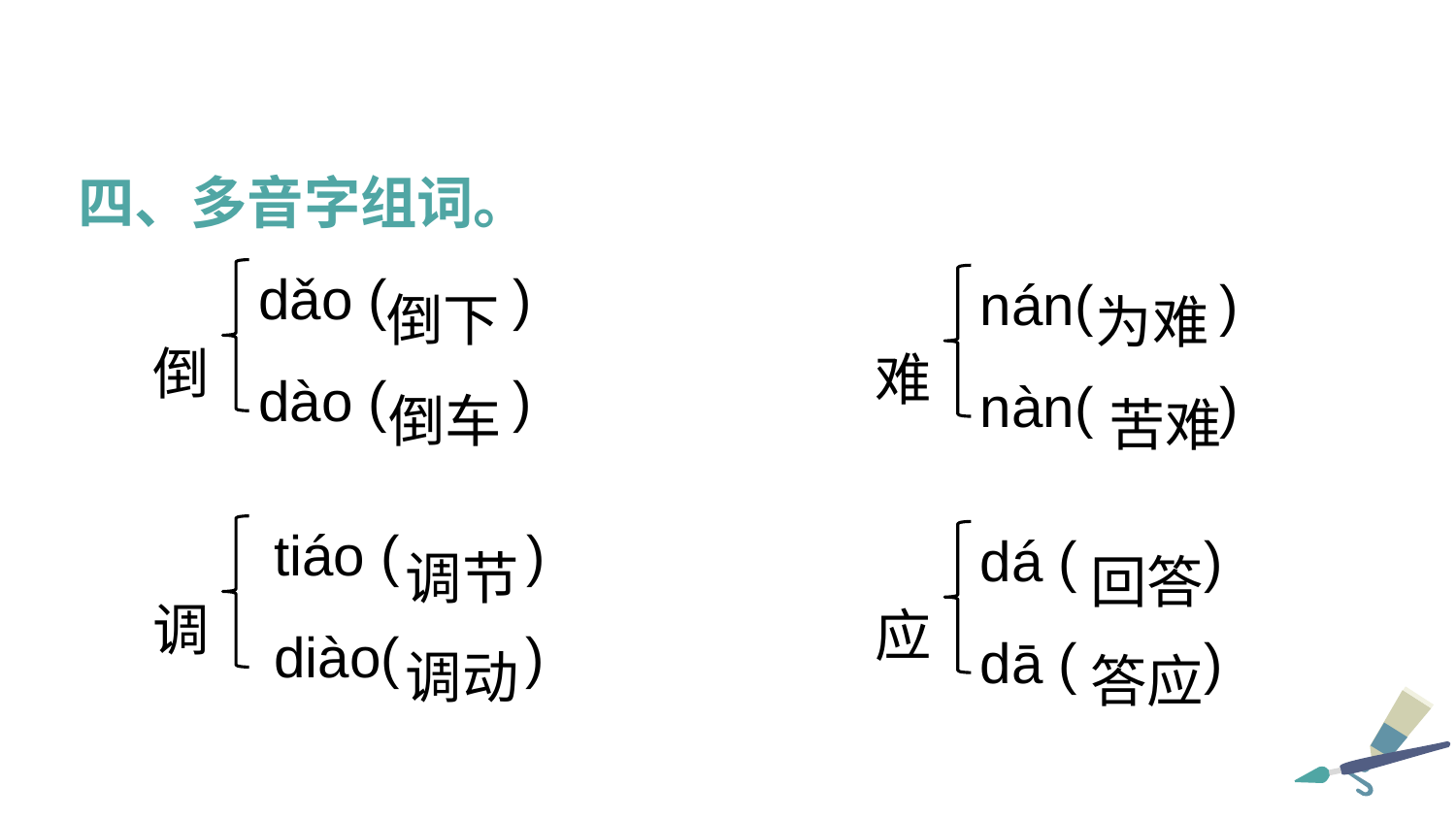

四、多音字组词。
dǎo (        )
dào (        )
nán(        )
nàn(        )
倒下
为难

倒
难
倒车
苦难
 tiáo (        )
 diào(        )
dá (        )
dā (        )
调节
回答

调
应
调动
答应